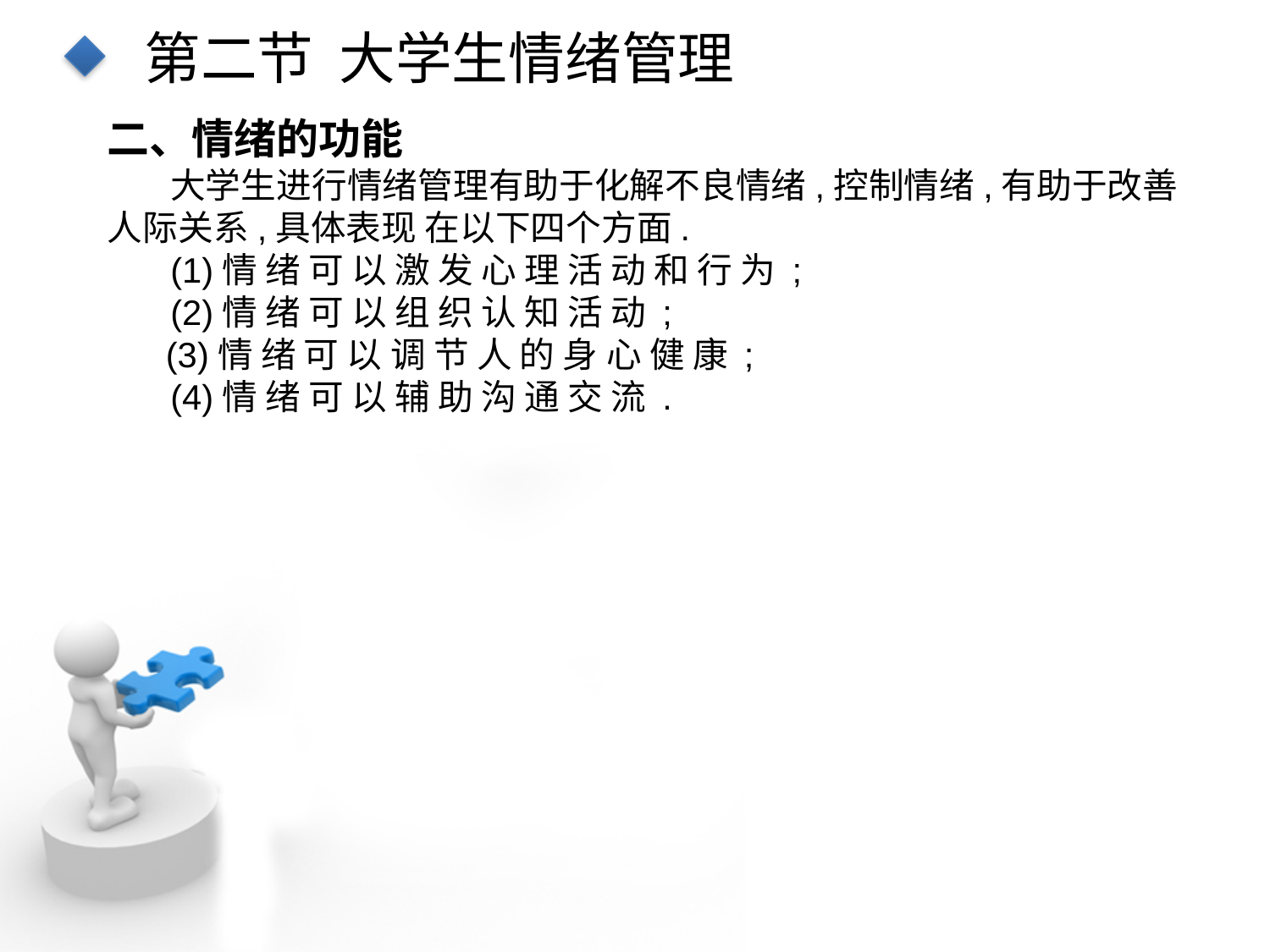

第二节  大学生情绪管理

二、情绪的功能
大学生进行情绪管理有助于化解不良情绪,控制情绪,有助于改善人际关系,具体表现 在以下四个方面.
(1)情 绪 可 以 激 发 心 理 活 动 和 行 为 ;
(2)情 绪 可 以 组 织 认 知 活 动 ;
      (3)情 绪 可 以 调 节 人 的 身 心 健 康 ;
(4)情 绪 可 以 辅 助 沟 通 交 流 .

点击添加文本
点击添加文本
点击添加文本
点击添加文本